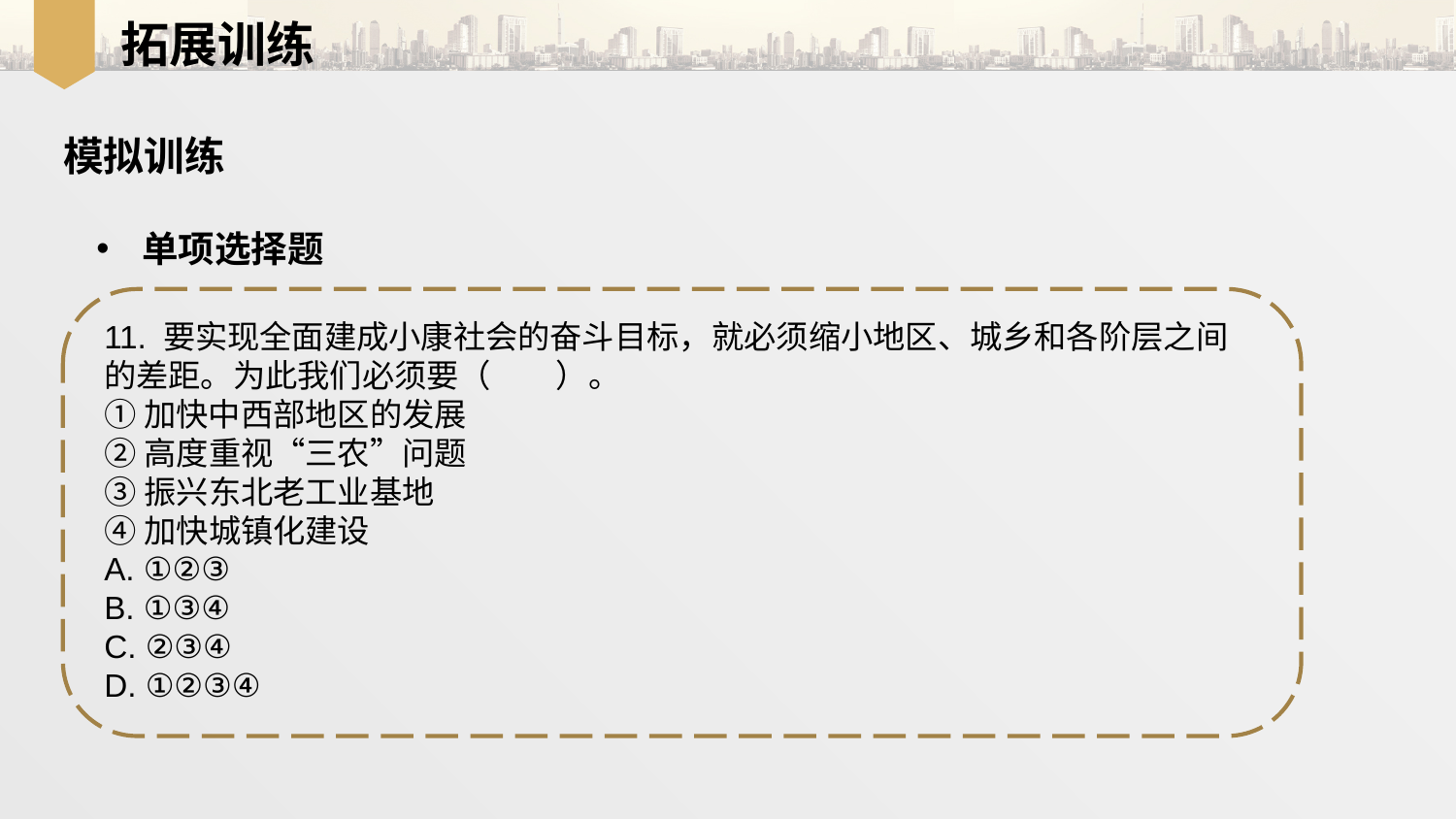

拓展训练
模拟训练
单项选择题

11. 要实现全面建成小康社会的奋斗目标，就必须缩小地区、城乡和各阶层之间
的差距。为此我们必须要（　　）。
①加快中西部地区的发展
②高度重视“三农”问题
③振兴东北老工业基地
④加快城镇化建设
A. ①②③
B. ①③④
C. ②③④
D. ①②③④